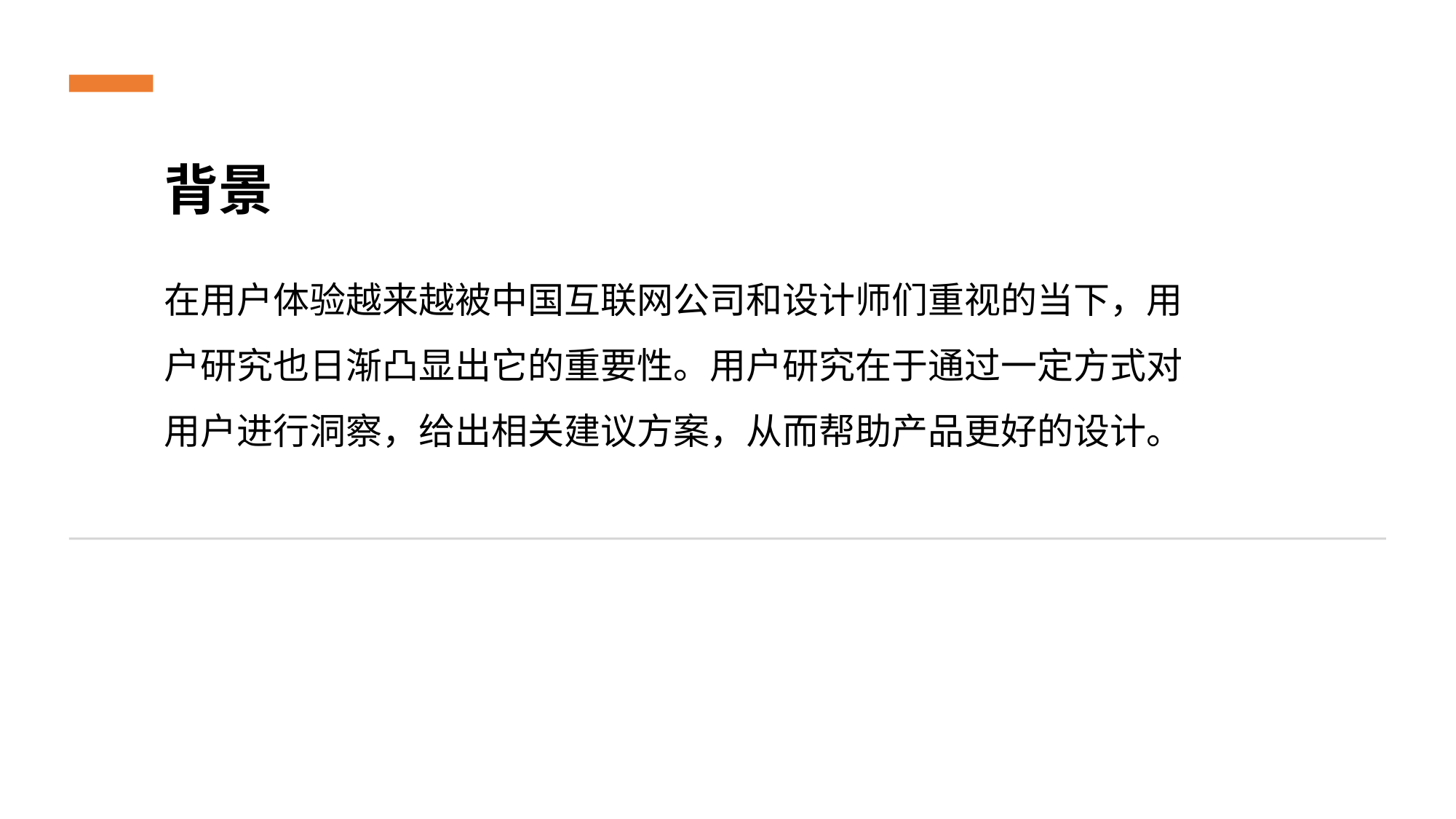

背景
在用户体验越来越被中国互联网公司和设计师们重视的当下，用户研究也日渐凸显出它的重要性。用户研究在于通过一定方式对用户进行洞察，给出相关建议方案，从而帮助产品更好的设计。